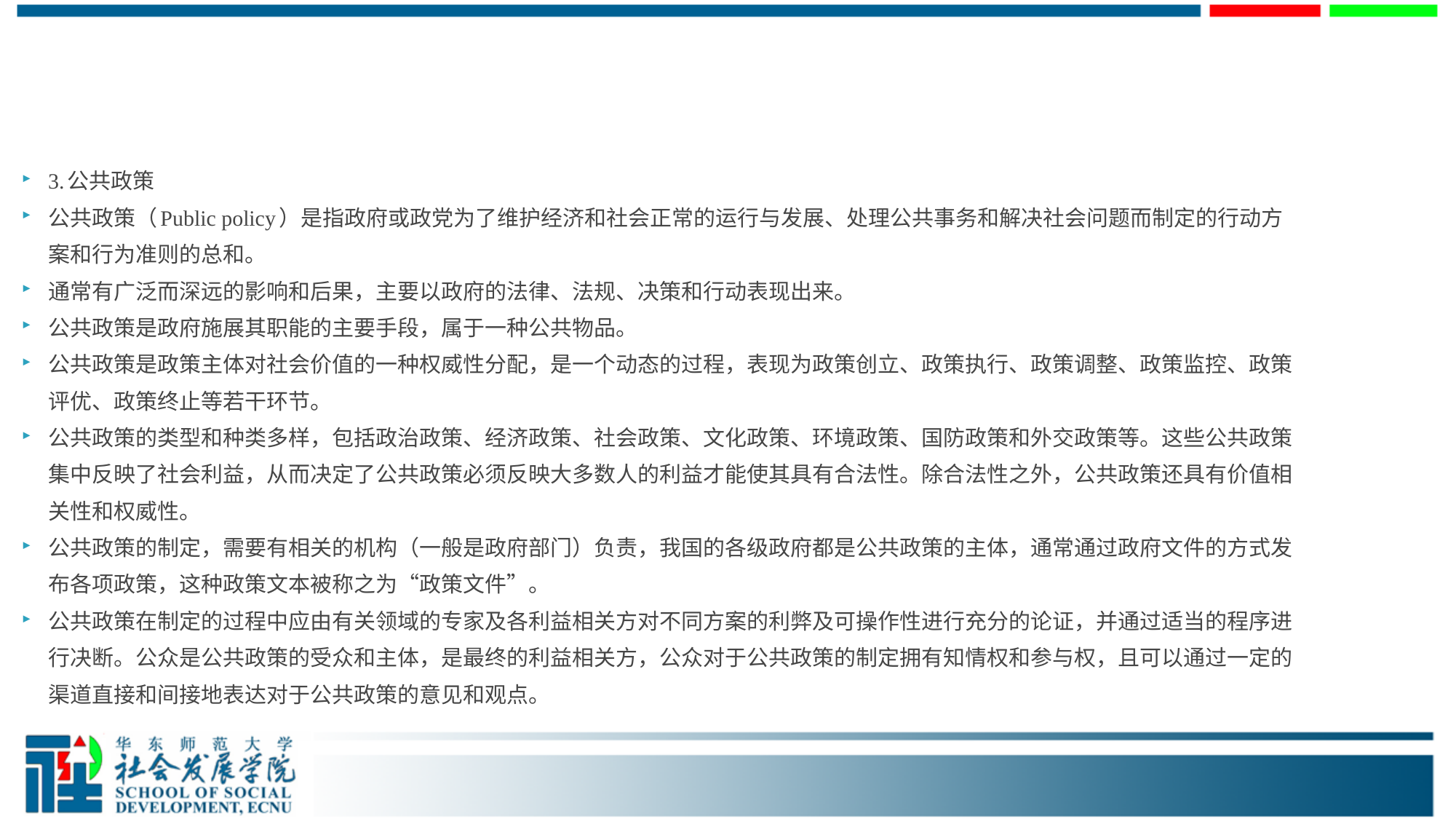

3.公共政策
公共政策（Public policy）是指政府或政党为了维护经济和社会正常的运行与发展、处理公共事务和解决社会问题而制定的行动方案和行为准则的总和。
通常有广泛而深远的影响和后果，主要以政府的法律、法规、决策和行动表现出来。
公共政策是政府施展其职能的主要手段，属于一种公共物品。
公共政策是政策主体对社会价值的一种权威性分配，是一个动态的过程，表现为政策创立、政策执行、政策调整、政策监控、政策评优、政策终止等若干环节。
公共政策的类型和种类多样，包括政治政策、经济政策、社会政策、文化政策、环境政策、国防政策和外交政策等。这些公共政策集中反映了社会利益，从而决定了公共政策必须反映大多数人的利益才能使其具有合法性。除合法性之外，公共政策还具有价值相关性和权威性。
公共政策的制定，需要有相关的机构（一般是政府部门）负责，我国的各级政府都是公共政策的主体，通常通过政府文件的方式发布各项政策，这种政策文本被称之为“政策文件”。
公共政策在制定的过程中应由有关领域的专家及各利益相关方对不同方案的利弊及可操作性进行充分的论证，并通过适当的程序进行决断。公众是公共政策的受众和主体，是最终的利益相关方，公众对于公共政策的制定拥有知情权和参与权，且可以通过一定的渠道直接和间接地表达对于公共政策的意见和观点。